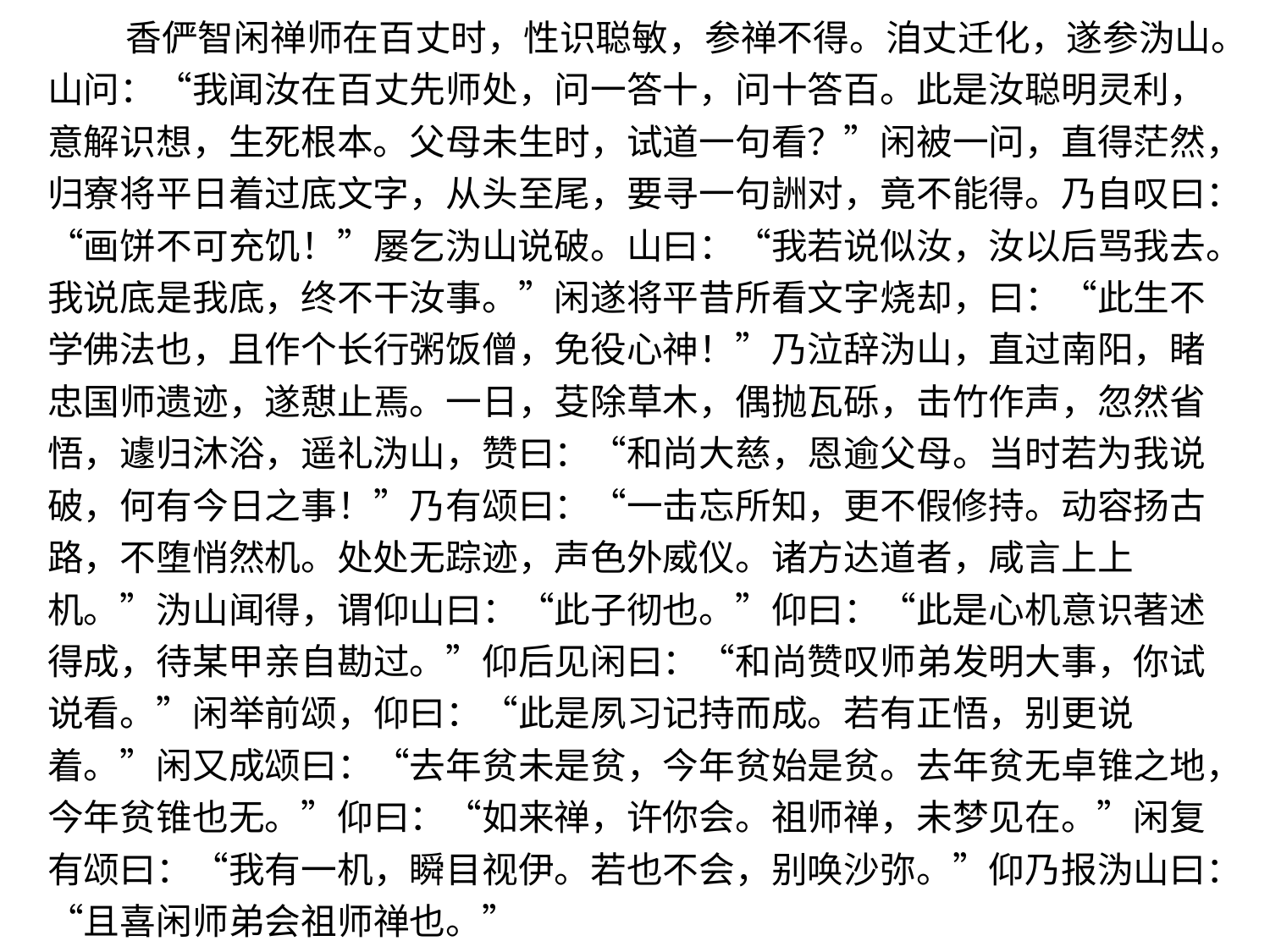

香俨智闲禅师在百丈时，性识聪敏，参禅不得。洎丈迁化，遂参沩山。山问：“我闻汝在百丈先师处，问一答十，问十答百。此是汝聪明灵利，意解识想，生死根本。父母未生时，试道一句看？”闲被一问，直得茫然，归寮将平日着过底文字，从头至尾，要寻一句詶对，竟不能得。乃自叹曰：“画饼不可充饥！”屡乞沩山说破。山曰：“我若说似汝，汝以后骂我去。我说底是我底，终不干汝事。”闲遂将平昔所看文字烧却，曰：“此生不学佛法也，且作个长行粥饭僧，免役心神！”乃泣辞沩山，直过南阳，睹忠国师遗迹，遂憇止焉。一日，芟除草木，偶抛瓦砾，击竹作声，忽然省悟，遽归沐浴，遥礼沩山，赞曰：“和尚大慈，恩逾父母。当时若为我说破，何有今日之事！”乃有颂曰：“一击忘所知，更不假修持。动容扬古路，不堕悄然机。处处无踪迹，声色外威仪。诸方达道者，咸言上上机。”沩山闻得，谓仰山曰：“此子彻也。”仰曰：“此是心机意识著述得成，待某甲亲自勘过。”仰后见闲曰：“和尚赞叹师弟发明大事，你试说看。”闲举前颂，仰曰：“此是夙习记持而成。若有正悟，别更说着。”闲又成颂曰：“去年贫未是贫，今年贫始是贫。去年贫无卓锥之地，今年贫锥也无。”仰曰：“如来禅，许你会。祖师禅，未梦见在。”闲复有颂曰：“我有一机，瞬目视伊。若也不会，别唤沙弥。”仰乃报沩山曰：“且喜闲师弟会祖师禅也。”